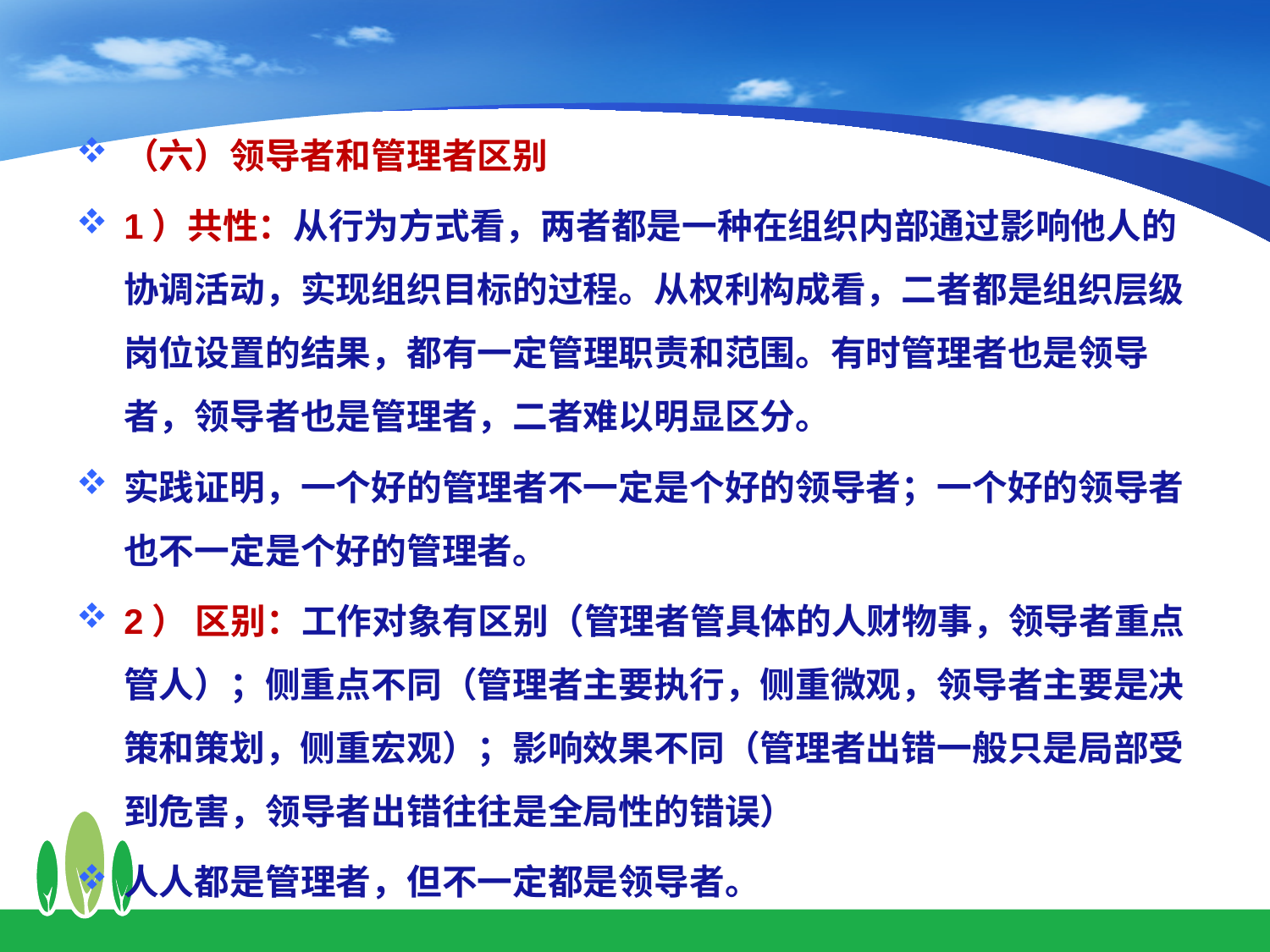

（六）领导者和管理者区别
1）共性：从行为方式看，两者都是一种在组织内部通过影响他人的协调活动，实现组织目标的过程。从权利构成看，二者都是组织层级岗位设置的结果，都有一定管理职责和范围。有时管理者也是领导者，领导者也是管理者，二者难以明显区分。
实践证明，一个好的管理者不一定是个好的领导者；一个好的领导者也不一定是个好的管理者。
2） 区别：工作对象有区别（管理者管具体的人财物事，领导者重点管人）；侧重点不同（管理者主要执行，侧重微观，领导者主要是决策和策划，侧重宏观）；影响效果不同（管理者出错一般只是局部受到危害，领导者出错往往是全局性的错误）
人人都是管理者，但不一定都是领导者。

51